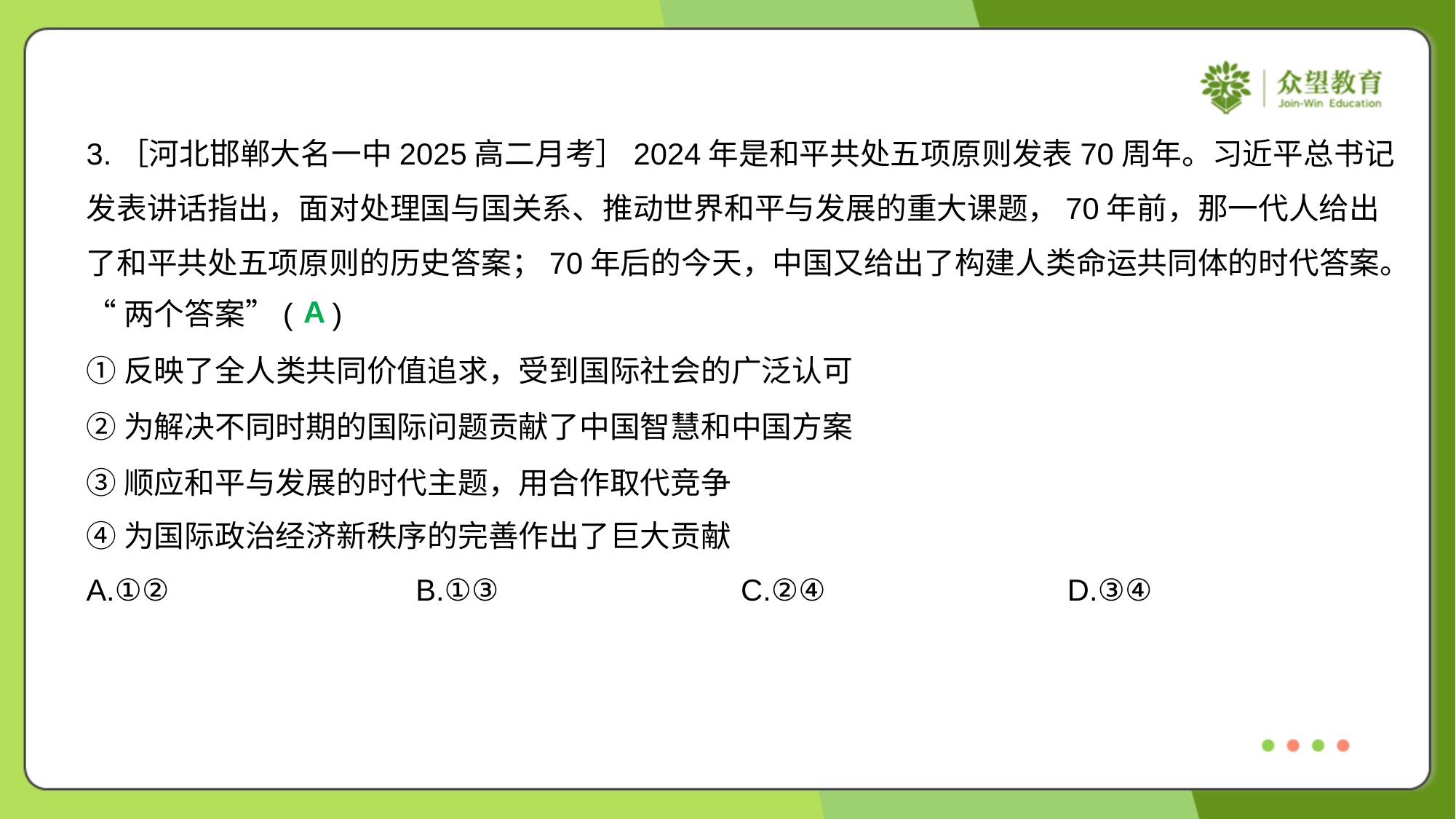

3.［河北邯郸大名一中2025高二月考］2024年是和平共处五项原则发表70周年。习近平总书记
发表讲话指出，面对处理国与国关系、推动世界和平与发展的重大课题，70年前，那一代人给出
了和平共处五项原则的历史答案；70年后的今天，中国又给出了构建人类命运共同体的时代答案。
“两个答案”(     )
A
①反映了全人类共同价值追求，受到国际社会的广泛认可
②为解决不同时期的国际问题贡献了中国智慧和中国方案
③顺应和平与发展的时代主题，用合作取代竞争
④为国际政治经济新秩序的完善作出了巨大贡献
A.①②	B.①③	C.②④	D.③④